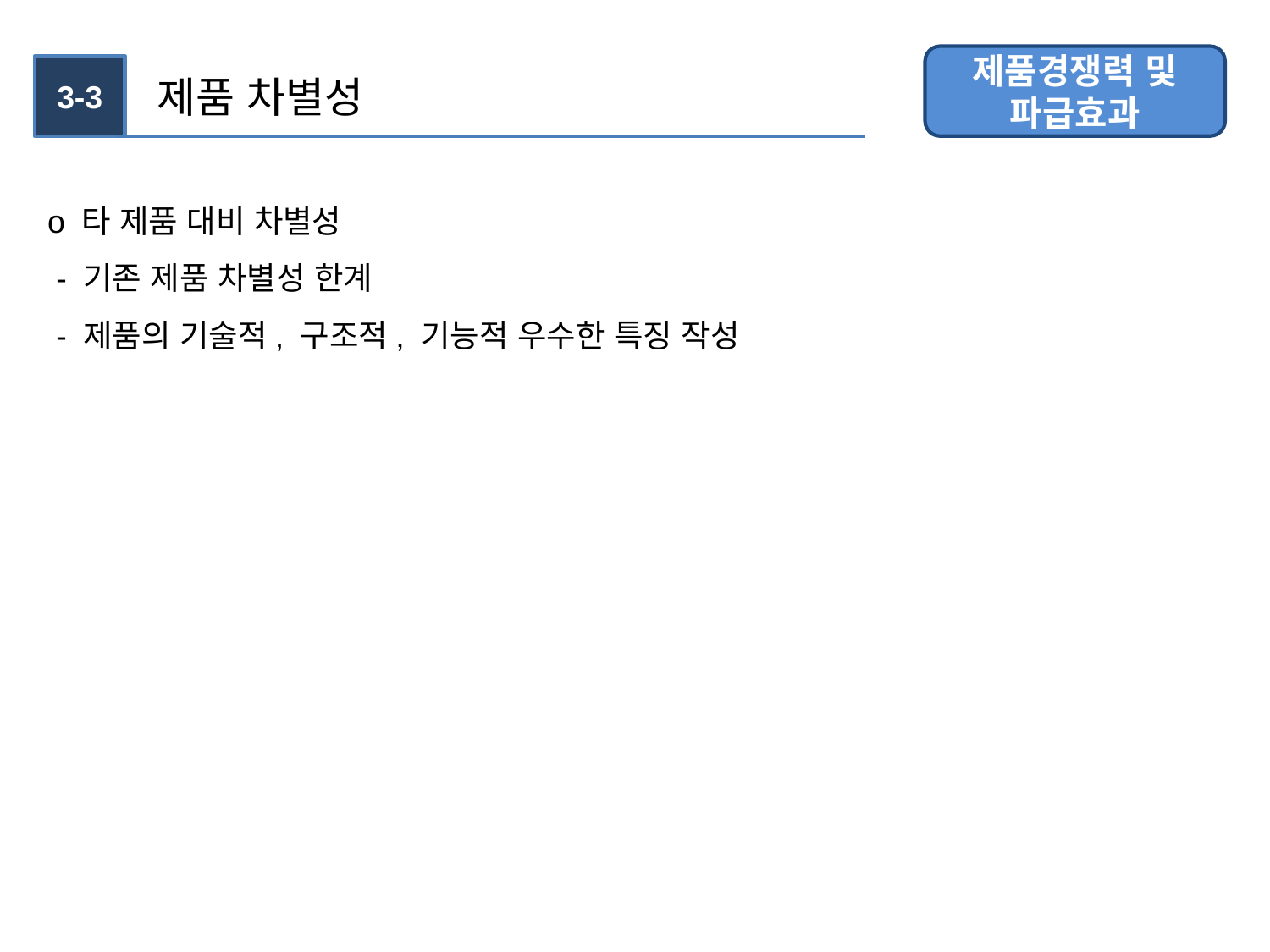

제품경쟁력 및 파급효과
3-3
제품 차별성
o 타 제품 대비 차별성
 - 기존 제품 차별성 한계
 - 제품의 기술적, 구조적, 기능적 우수한 특징 작성